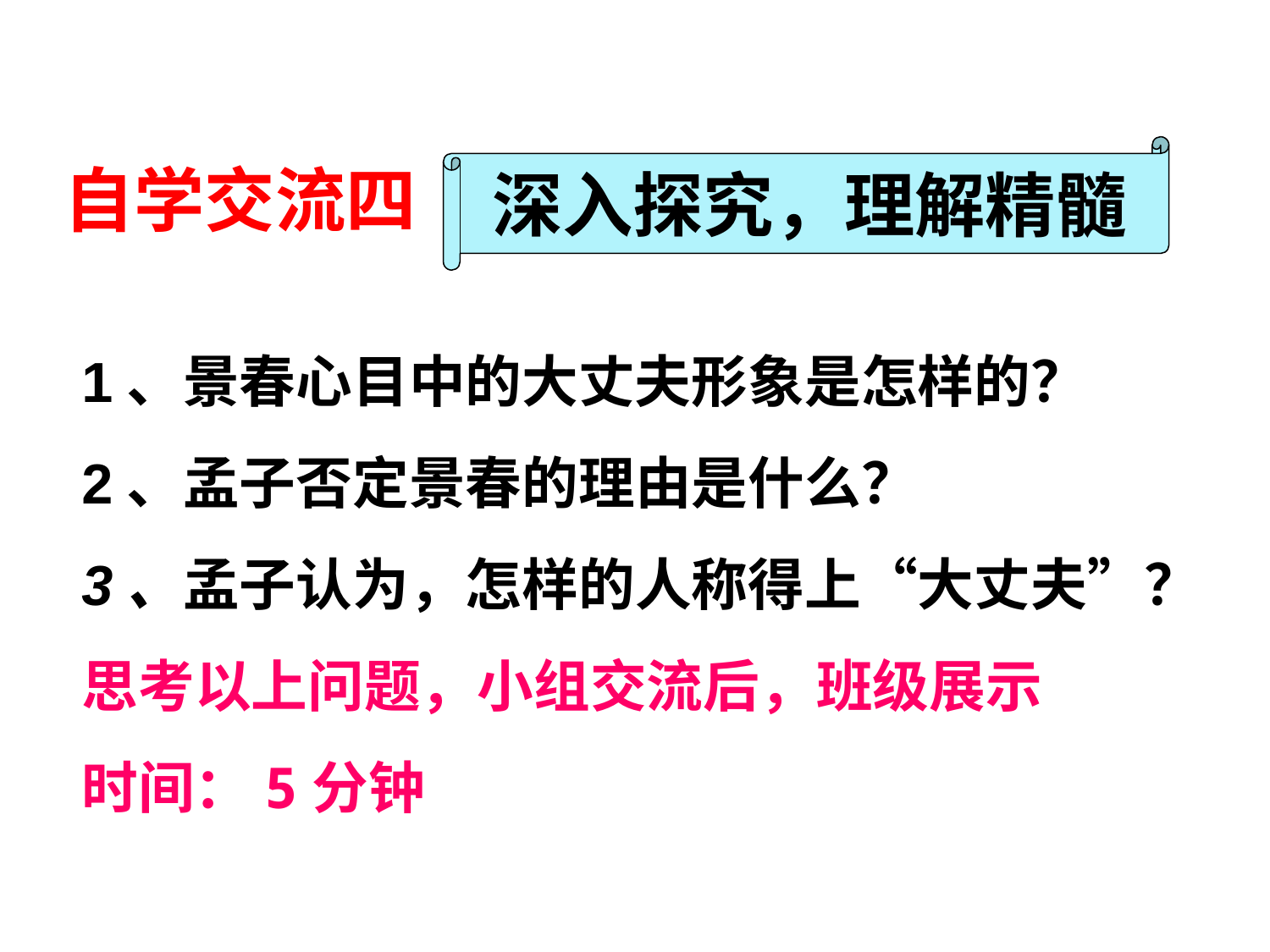

深入探究，理解精髓
# 自学交流四

1、景春心目中的大丈夫形象是怎样的？
2、孟子否定景春的理由是什么？
3、孟子认为，怎样的人称得上“大丈夫”？
思考以上问题，小组交流后，班级展示
时间：5分钟